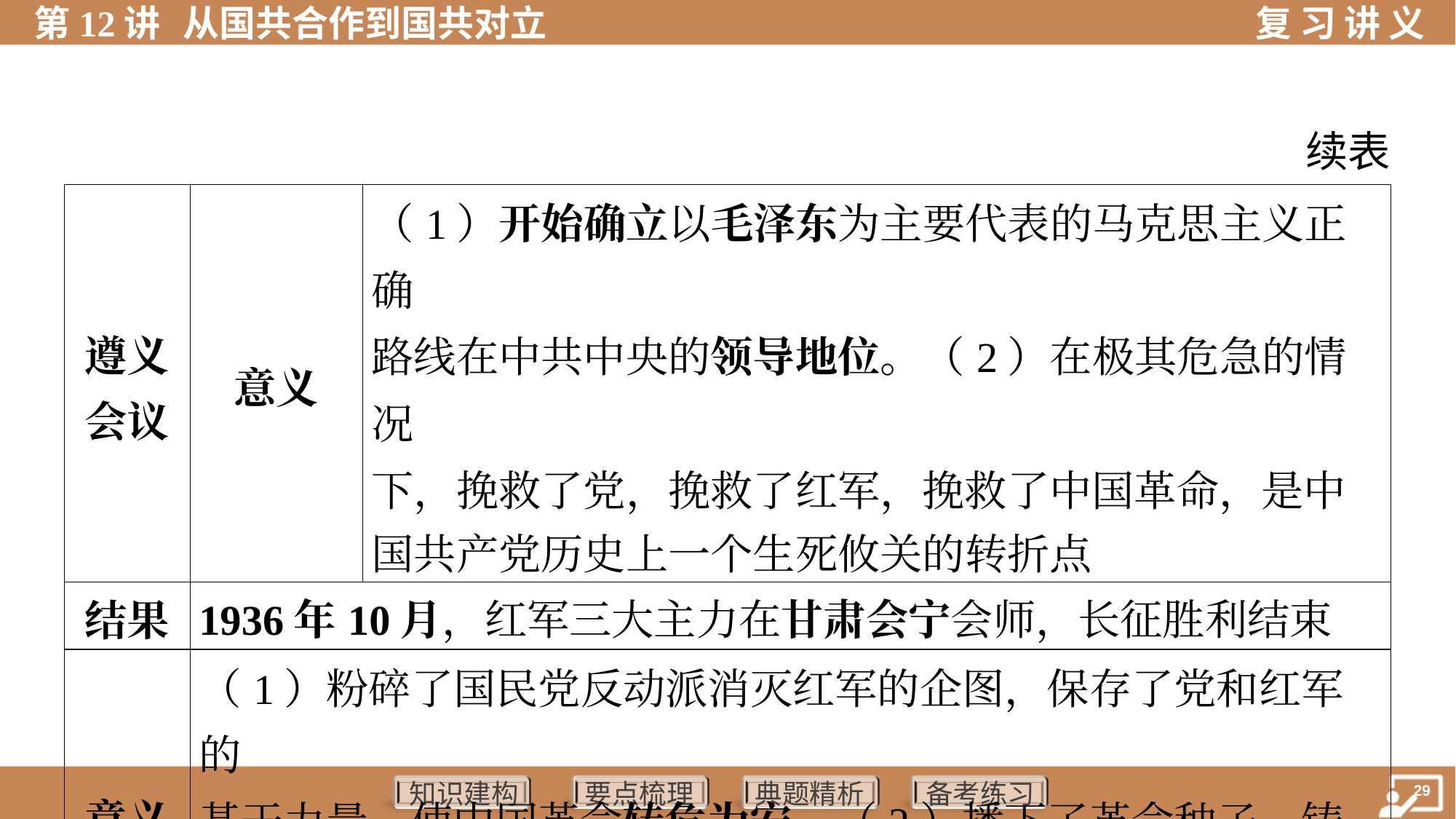

续表
| 遵义 会议 | 意义 | （1）开始确立以毛泽东为主要代表的马克思主义正确 路线在中共中央的领导地位。（2）在极其危急的情况 下，挽救了党，挽救了红军，挽救了中国革命，是中 国共产党历史上一个生死攸关的转折点 |  |
| --- | --- | --- | --- |
| 结果 | 1936年10月，红军三大主力在甘肃会宁会师，长征胜利结束 |  |  |
| 意义 | （1）粉碎了国民党反动派消灭红军的企图，保存了党和红军的 基干力量，使中国革命转危为安。（2）播下了革命种子，铸就 了长征精神，打开了中国革命的新局面 |  |  |